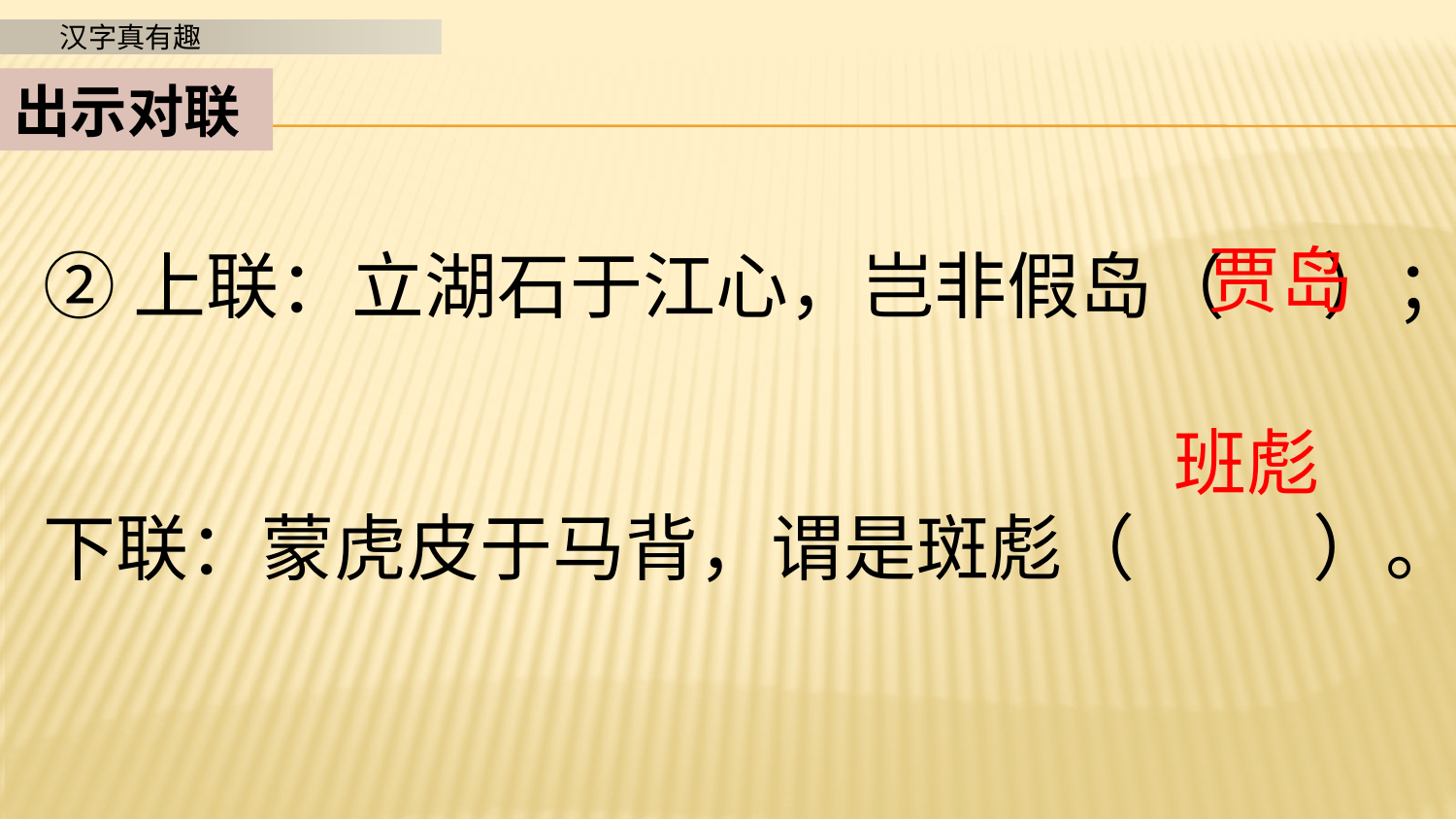

出示对联

②上联：立湖石于江心，岂非假岛（      ）；

下联：蒙虎皮于马背，谓是斑彪（           ）。
 贾岛
 班彪